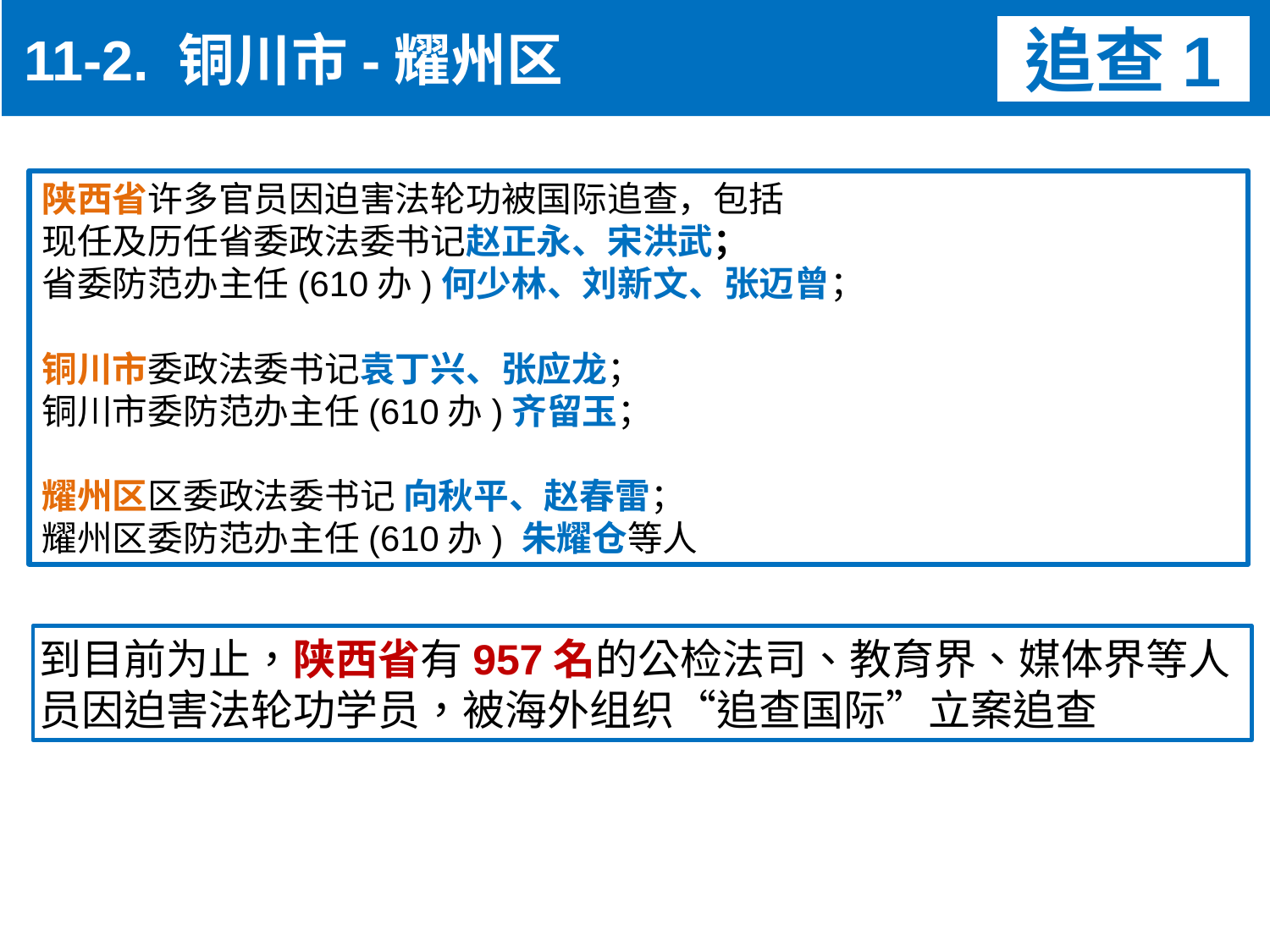

11-2. 铜川市-耀州区
追查1

陕西省许多官员因迫害法轮功被国际追查，包括
现任及历任省委政法委书记赵正永、宋洪武；
省委防范办主任(610办)何少林、刘新文、张迈曾；

铜川市委政法委书记袁丁兴、张应龙；
铜川市委防范办主任(610办)齐留玉；

耀州区区委政法委书记 向秋平、赵春雷；
耀州区委防范办主任(610办) 朱耀仓等人
到目前为止，陕西省有957名的公检法司、教育界、媒体界等人员因迫害法轮功学员，被海外组织“追查国际”立案追查